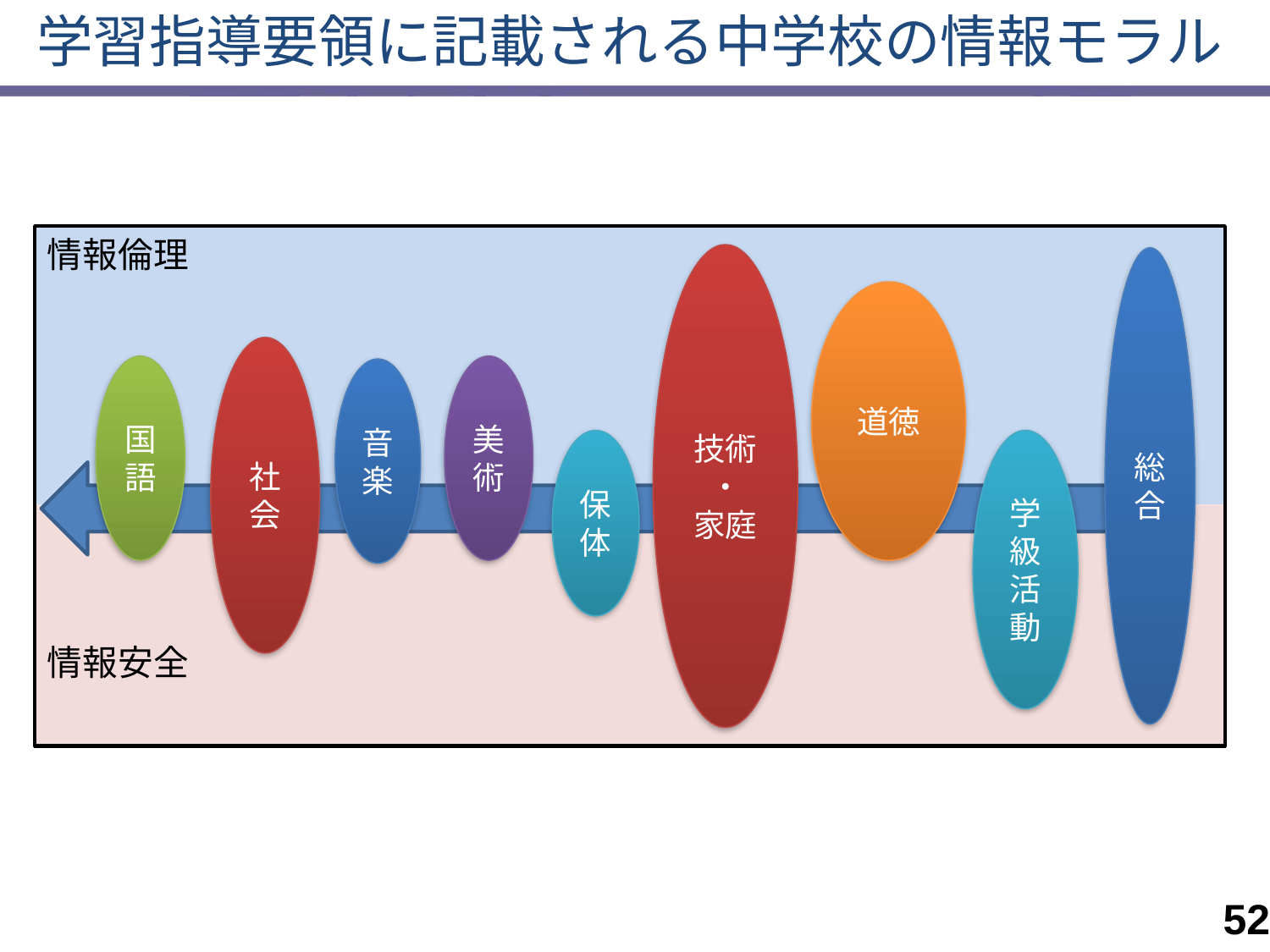

学習指導要領に記載される中学校の情報モラル

情報倫理
技術
・
家庭
総合
道徳
社会
国語
美術
音楽
学級活動
保体

情報安全
52